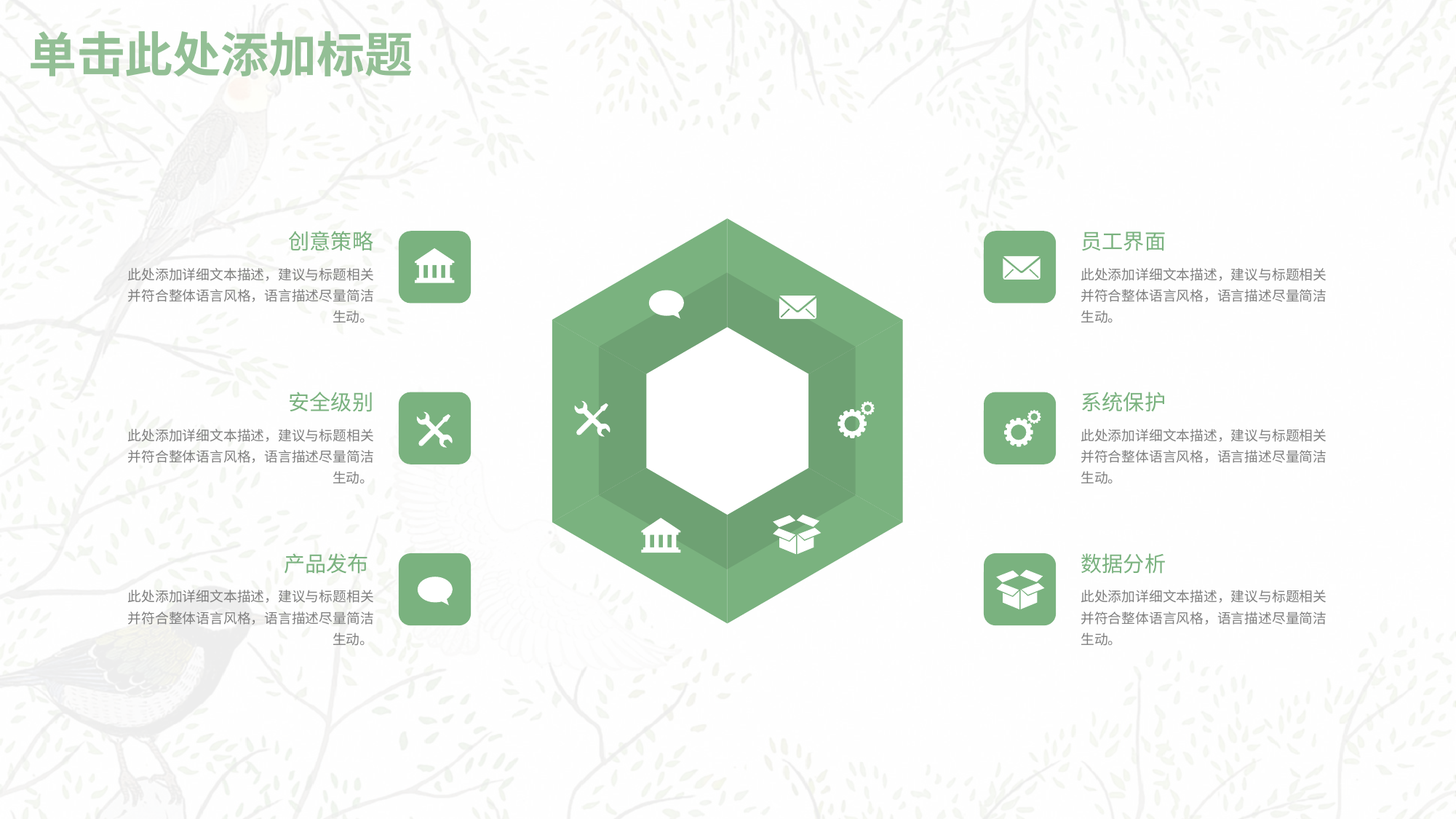

# 单击此处添加标题

创意策略
员工界面

此处添加详细文本描述，建议与标题相关并符合整体语言风格，语言描述尽量简洁生动。
此处添加详细文本描述，建议与标题相关并符合整体语言风格，语言描述尽量简洁生动。

安全级别
系统保护

此处添加详细文本描述，建议与标题相关并符合整体语言风格，语言描述尽量简洁生动。
此处添加详细文本描述，建议与标题相关并符合整体语言风格，语言描述尽量简洁生动。

产品发布
数据分析

此处添加详细文本描述，建议与标题相关并符合整体语言风格，语言描述尽量简洁生动。
此处添加详细文本描述，建议与标题相关并符合整体语言风格，语言描述尽量简洁生动。